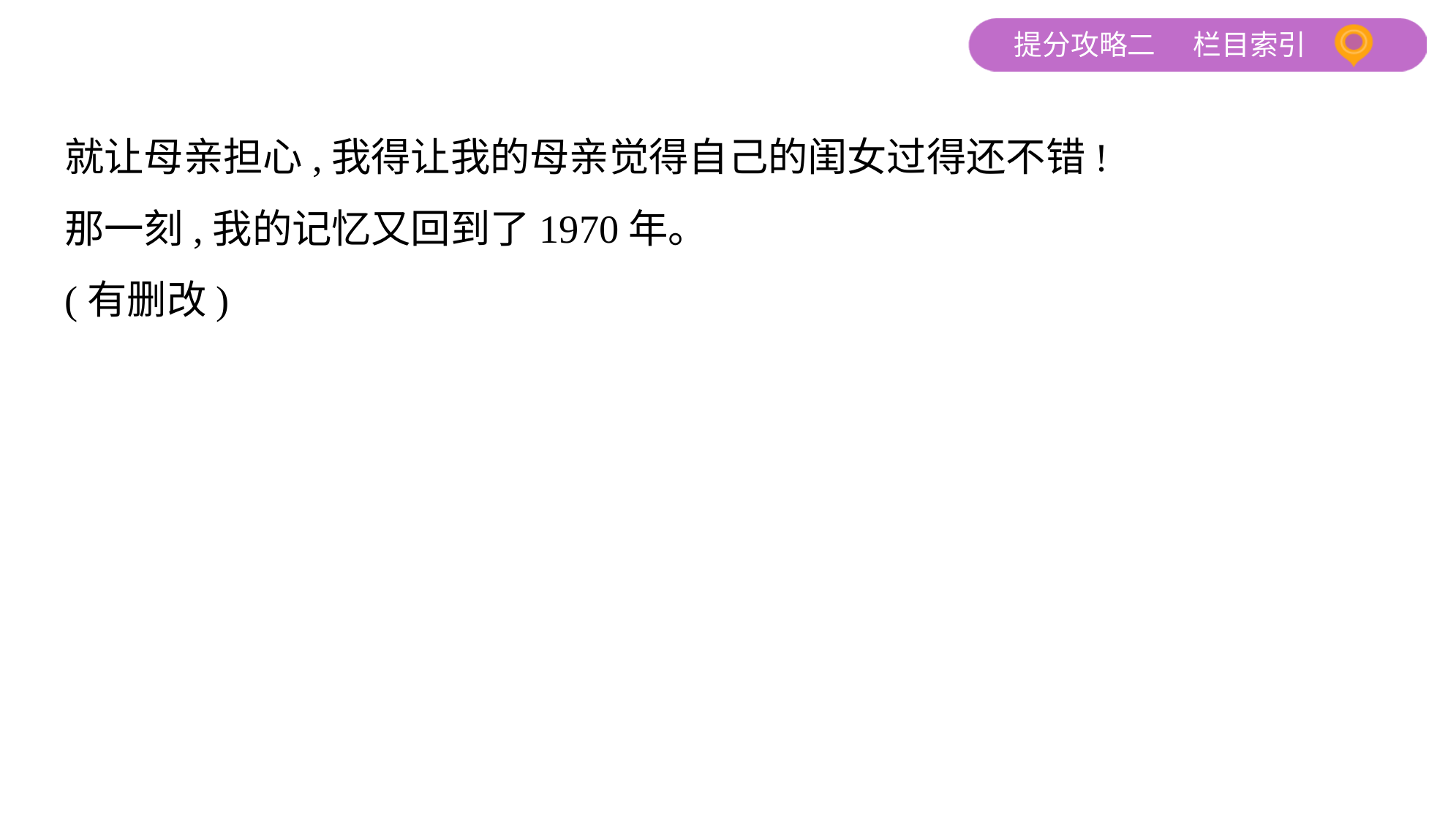

就让母亲担心,我得让我的母亲觉得自己的闺女过得还不错!
那一刻,我的记忆又回到了1970年。
(有删改)